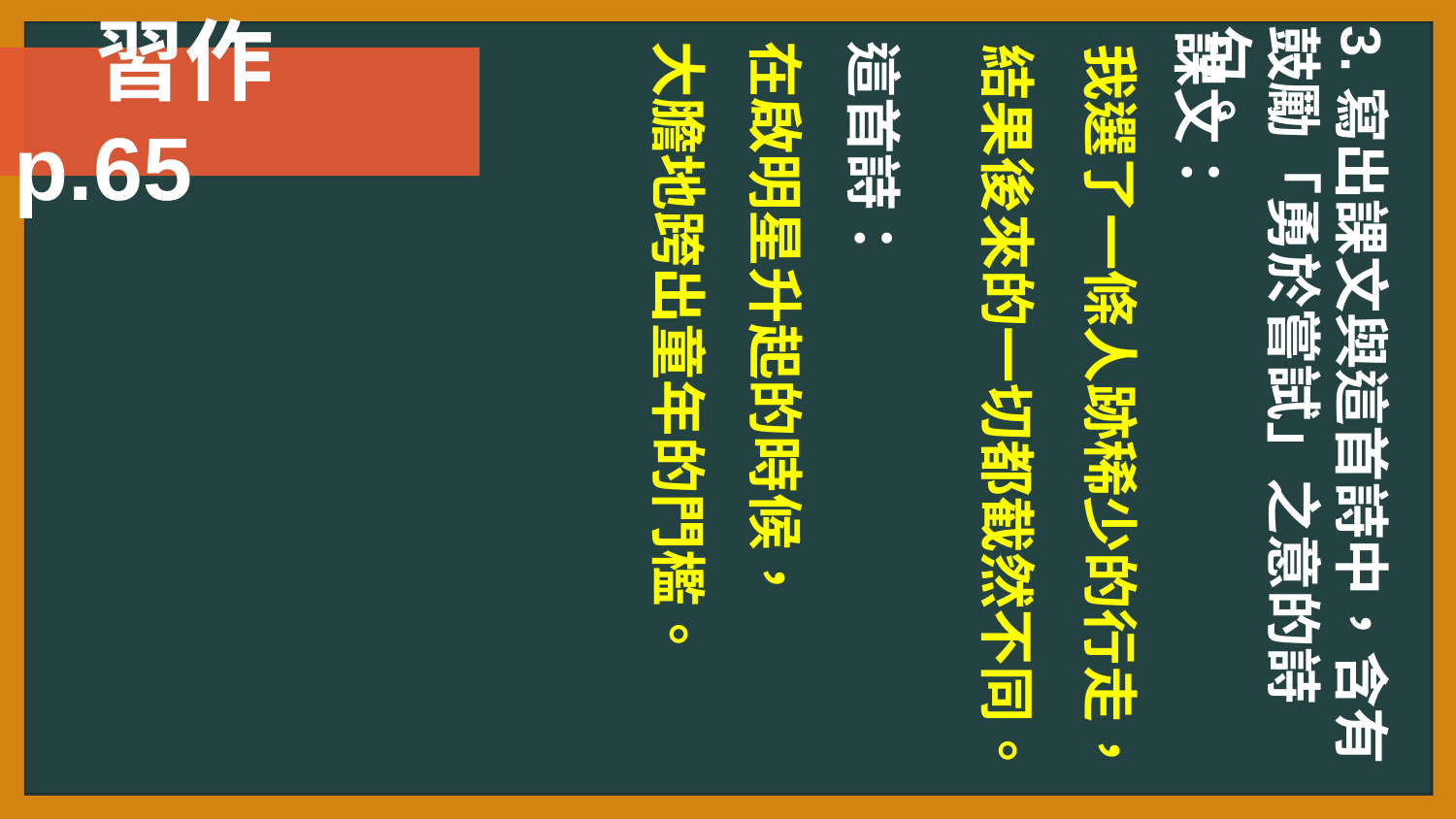

3.寫出課文與這首詩中，含有鼓勵「勇於嘗試」之意的詩句。
課文：
大膽地跨出童年的門檻。
在啟明星升起的時候，
這首詩：
結果後來的一切都截然不同。
我選了一條人跡稀少的行走，
   習作p.65